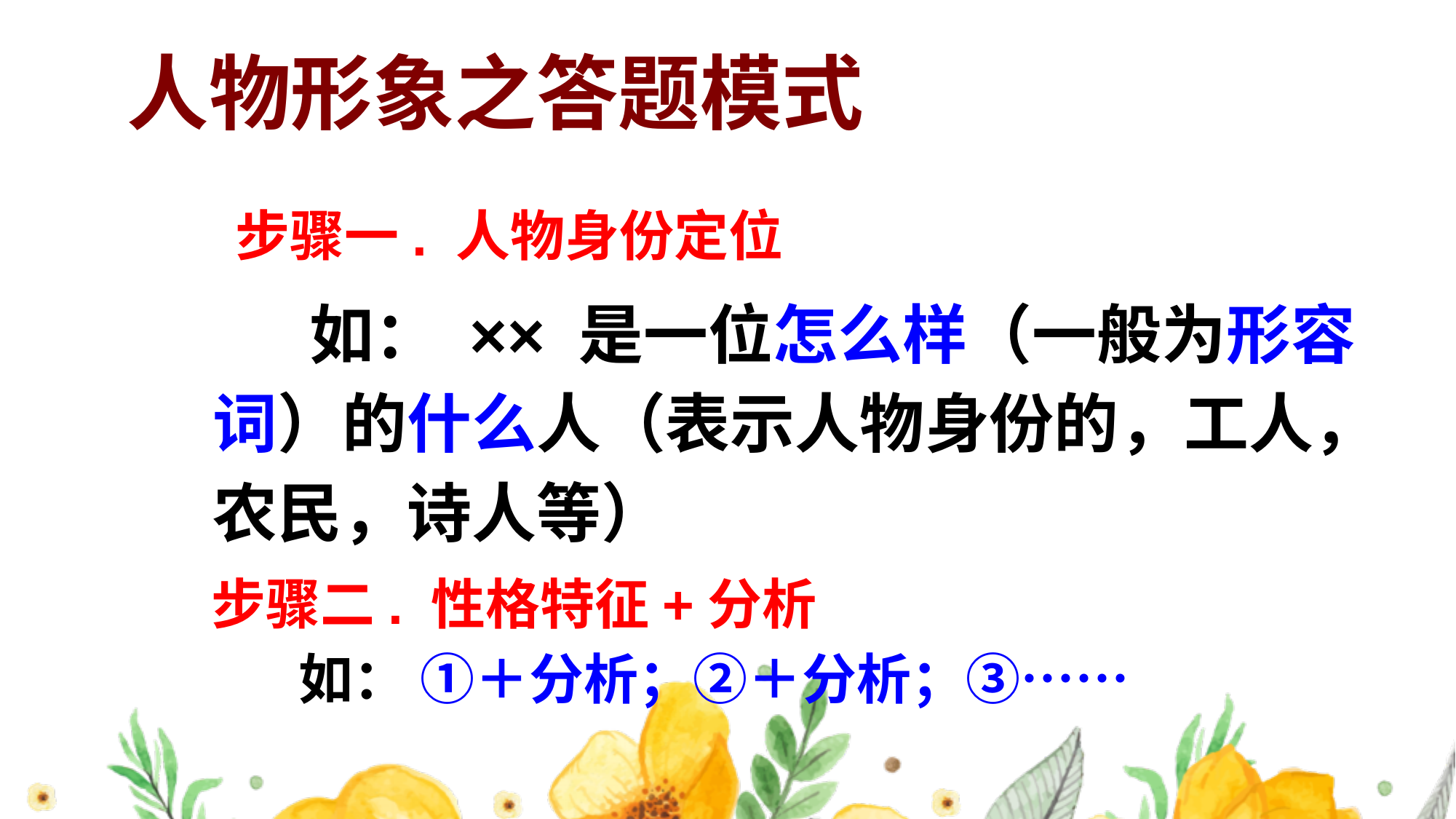

人物形象之答题模式
   步骤一. 人物身份定位
         如： ×× 是一位怎么样（一般为形容词）的什么人（表示人物身份的，工人，农民，诗人等）
步骤二. 性格特征+分析
      如： ①＋分析；②＋分析；③……